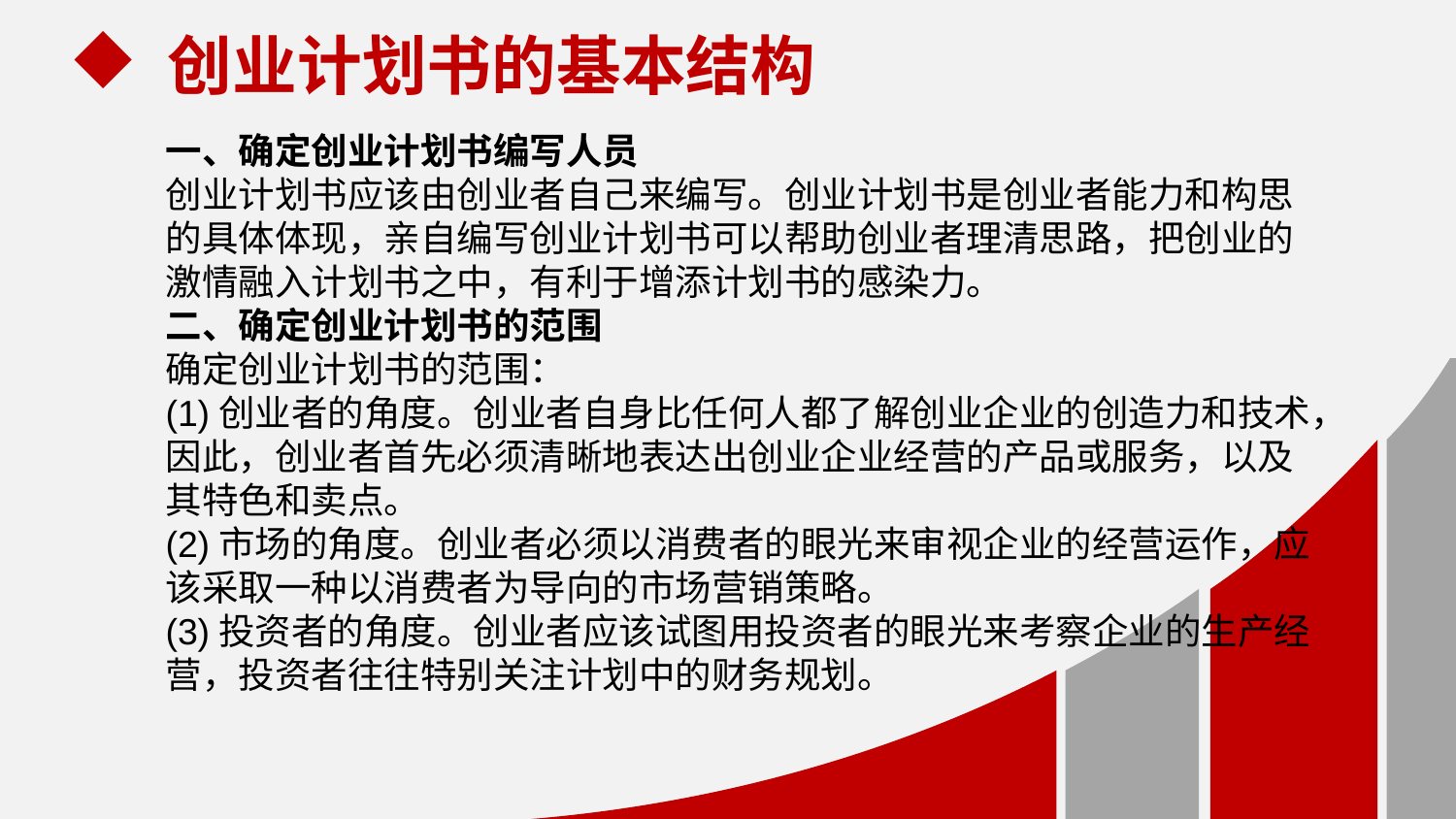

创业计划书的基本结构
一、确定创业计划书编写人员
创业计划书应该由创业者自己来编写。创业计划书是创业者能力和构思的具体体现，亲自编写创业计划书可以帮助创业者理清思路，把创业的激情融入计划书之中，有利于增添计划书的感染力。
二、确定创业计划书的范围
确定创业计划书的范围：
(1)创业者的角度。创业者自身比任何人都了解创业企业的创造力和技术，因此，创业者首先必须清晰地表达出创业企业经营的产品或服务，以及其特色和卖点。
(2)市场的角度。创业者必须以消费者的眼光来审视企业的经营运作，应该采取一种以消费者为导向的市场营销策略。
(3)投资者的角度。创业者应该试图用投资者的眼光来考察企业的生产经营，投资者往往特别关注计划中的财务规划。